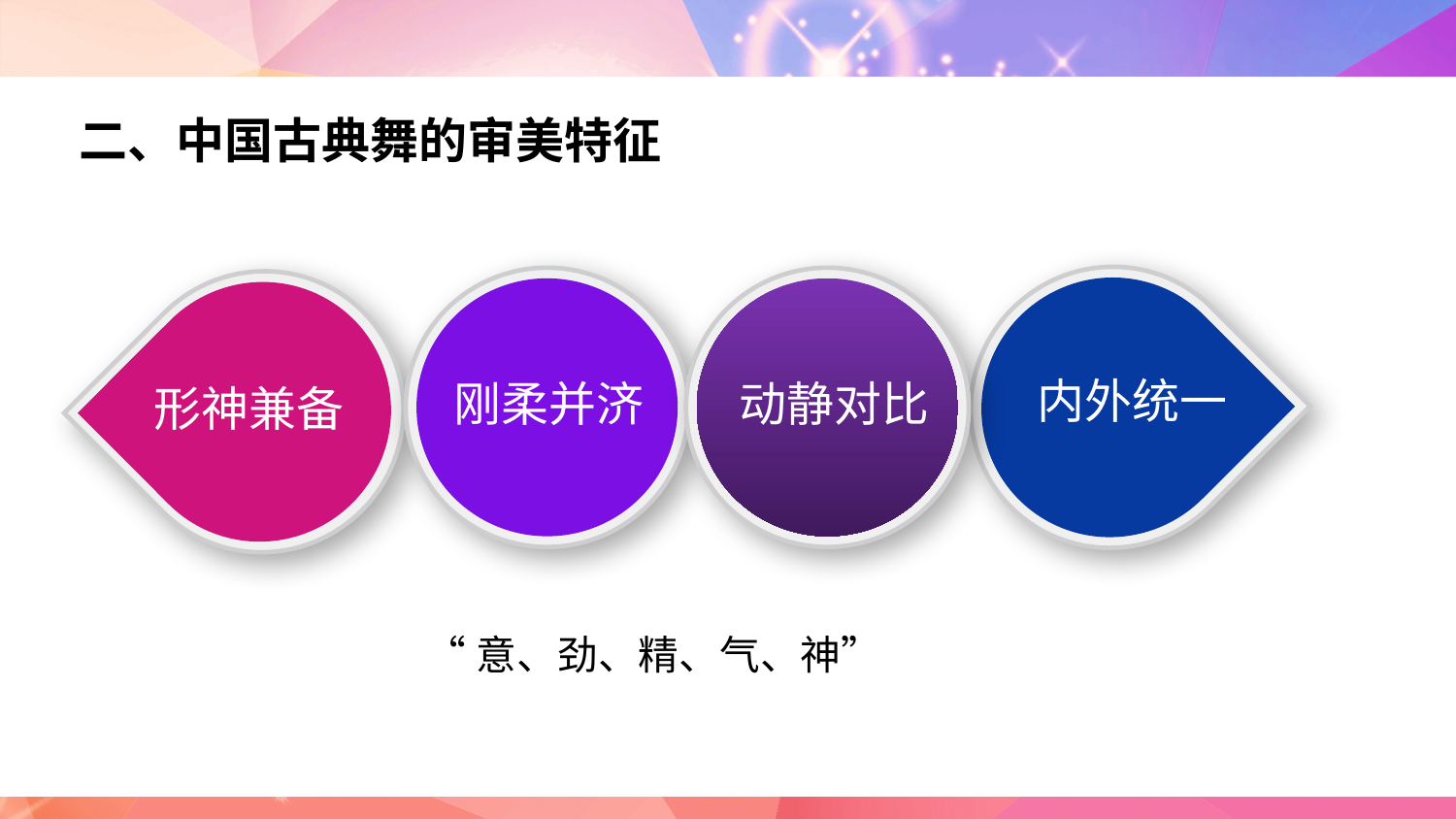

二、中国古典舞的审美特征

内外统一

刚柔并济

动静对比

形神兼备
     “意、劲、精、气、神”